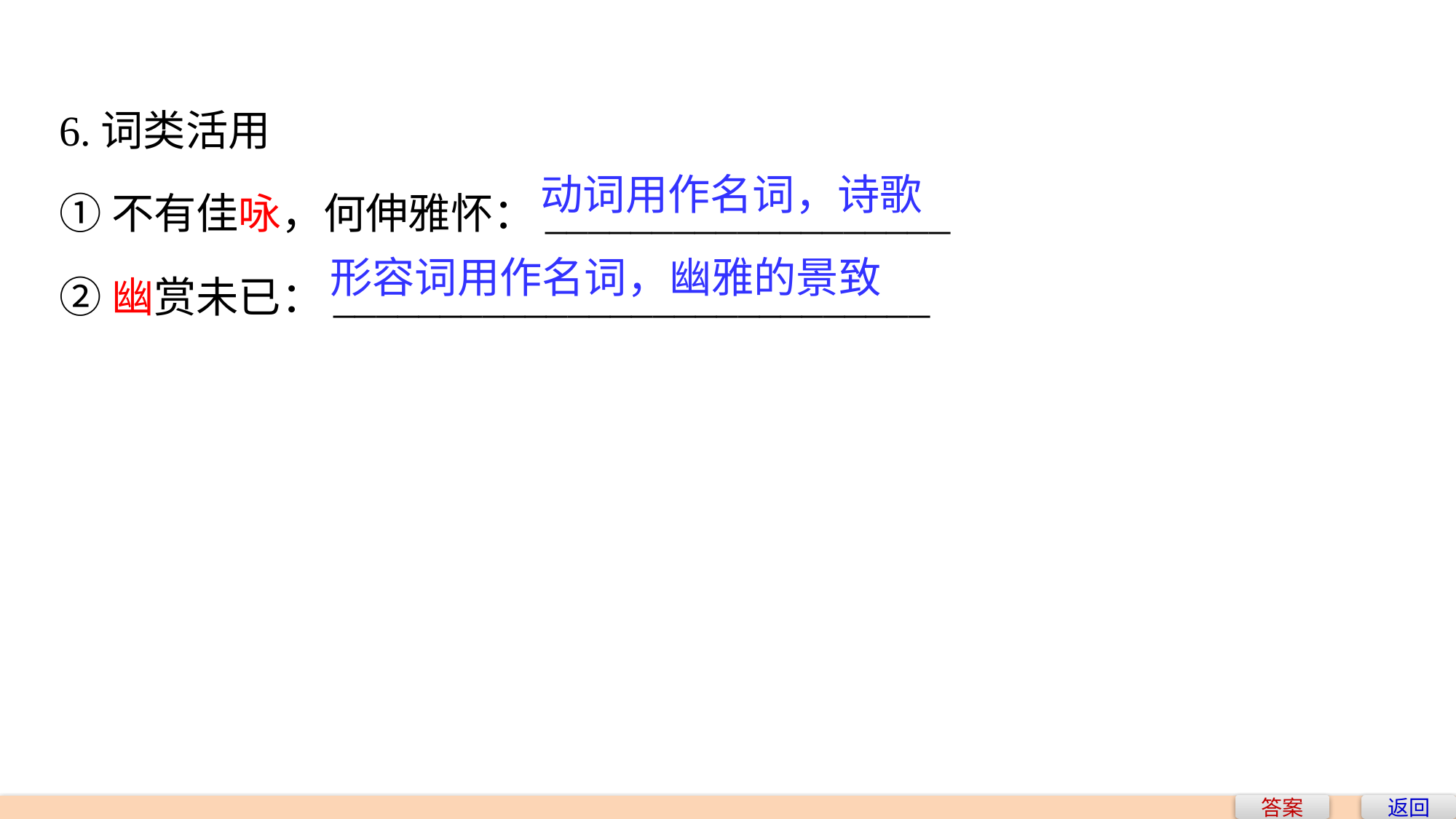

6.词类活用
①不有佳咏，何伸雅怀：___________________
②幽赏未已：____________________________
动词用作名词，诗歌
形容词用作名词，幽雅的景致
答案
返回